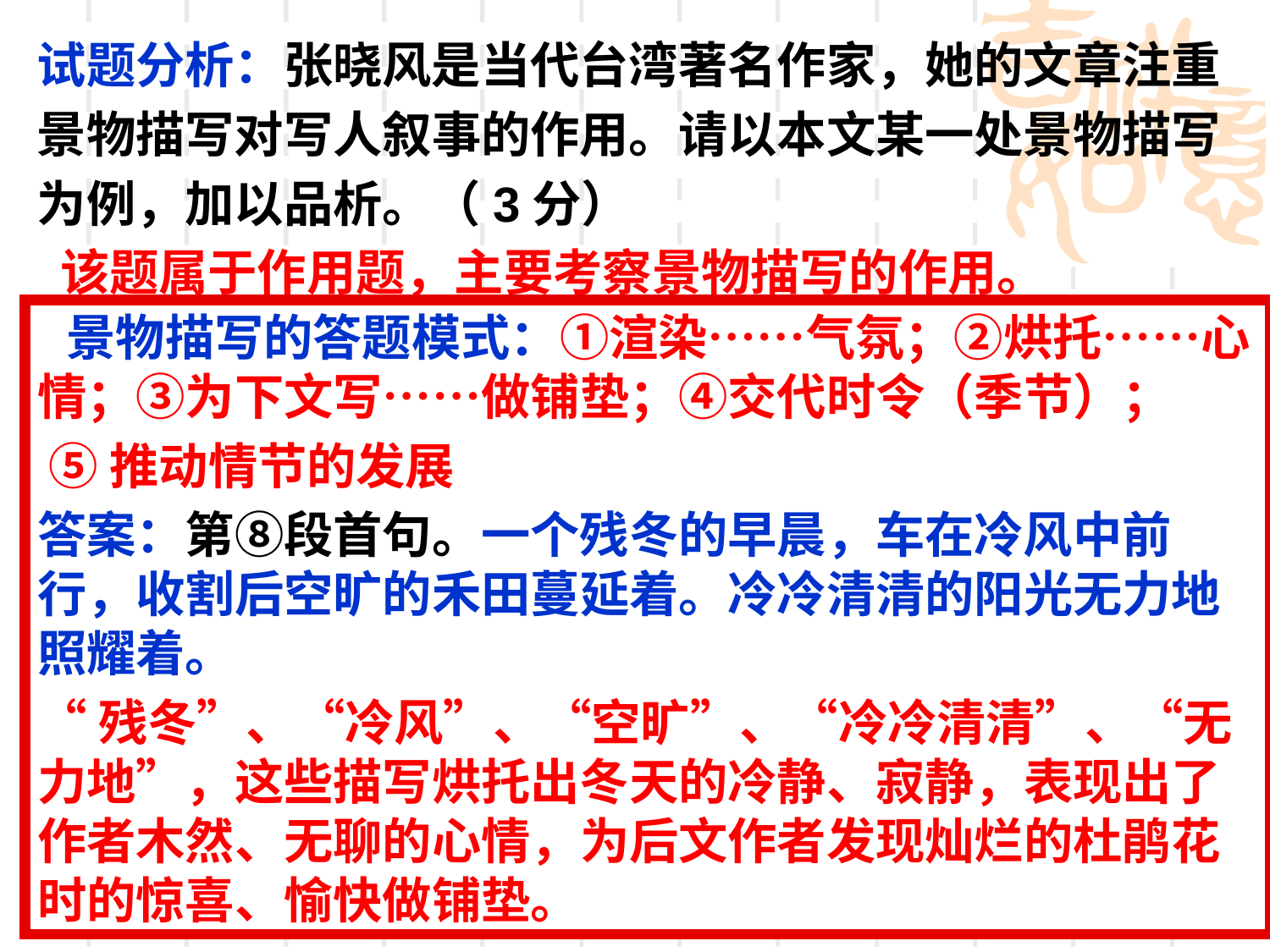

试题分析：张晓风是当代台湾著名作家，她的文章注重
景物描写对写人叙事的作用。请以本文某一处景物描写
为例，加以品析。（3分）
 该题属于作用题，主要考察景物描写的作用。
  景物描写的答题模式：①渲染……气氛；②烘托……心情；③为下文写……做铺垫；④交代时令（季节）；
 ⑤推动情节的发展
答案：第⑧段首句。一个残冬的早晨，车在冷风中前行，收割后空旷的禾田蔓延着。冷冷清清的阳光无力地照耀着。
“残冬”、“冷风”、“空旷”、“冷冷清清”、“无力地”，这些描写烘托出冬天的冷静、寂静，表现出了作者木然、无聊的心情，为后文作者发现灿烂的杜鹃花时的惊喜、愉快做铺垫。